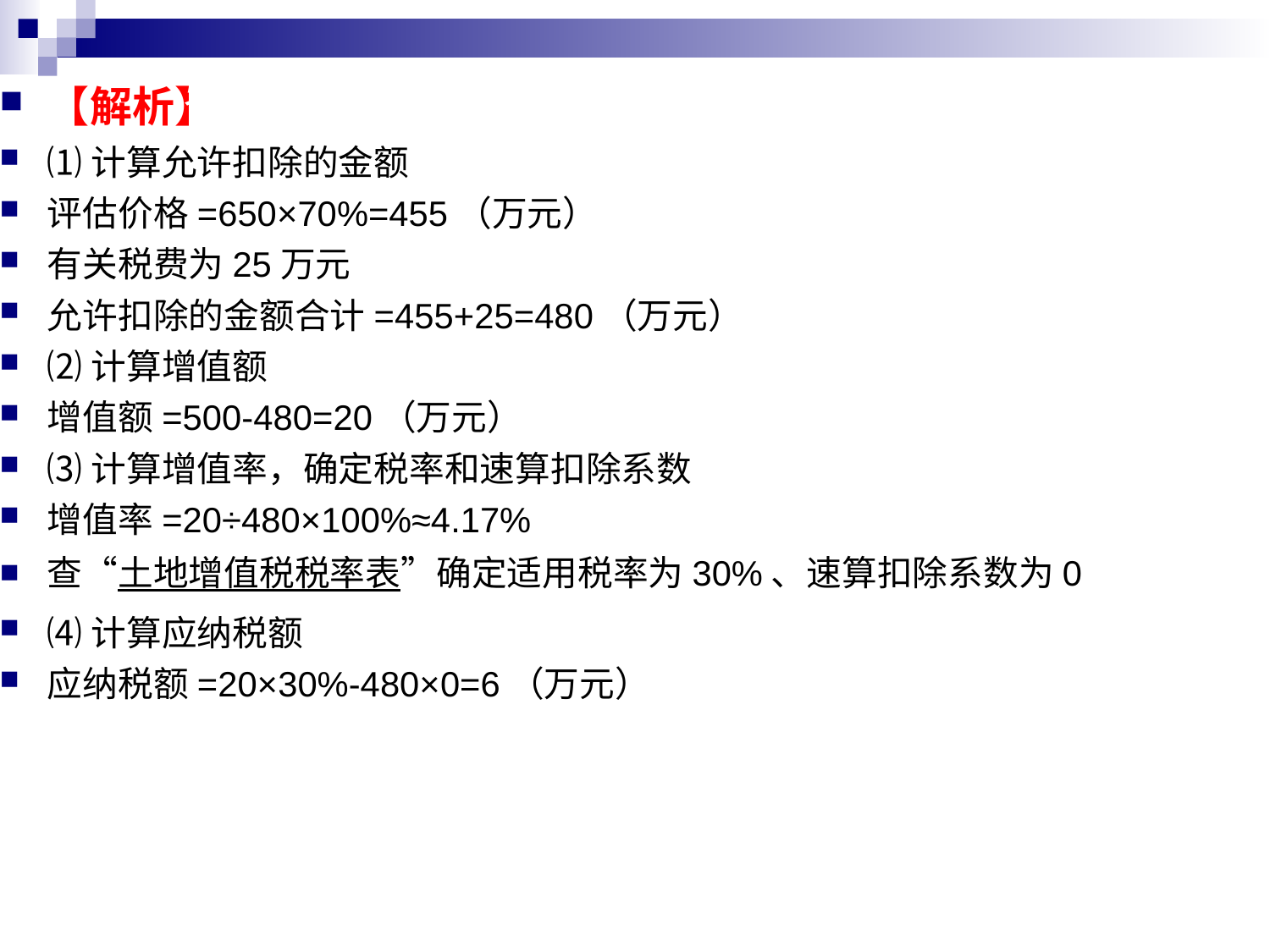

第二节 土地增值税应纳税额的计算
【解析】
⑴计算允许扣除的金额
评估价格=650×70%=455（万元）
有关税费为25万元
允许扣除的金额合计=455+25=480（万元）
⑵计算增值额
增值额=500-480=20（万元）
⑶计算增值率，确定税率和速算扣除系数
增值率=20÷480×100%≈4.17%
查“土地增值税税率表”确定适用税率为30%、速算扣除系数为0
⑷计算应纳税额
应纳税额=20×30%-480×0=6（万元）